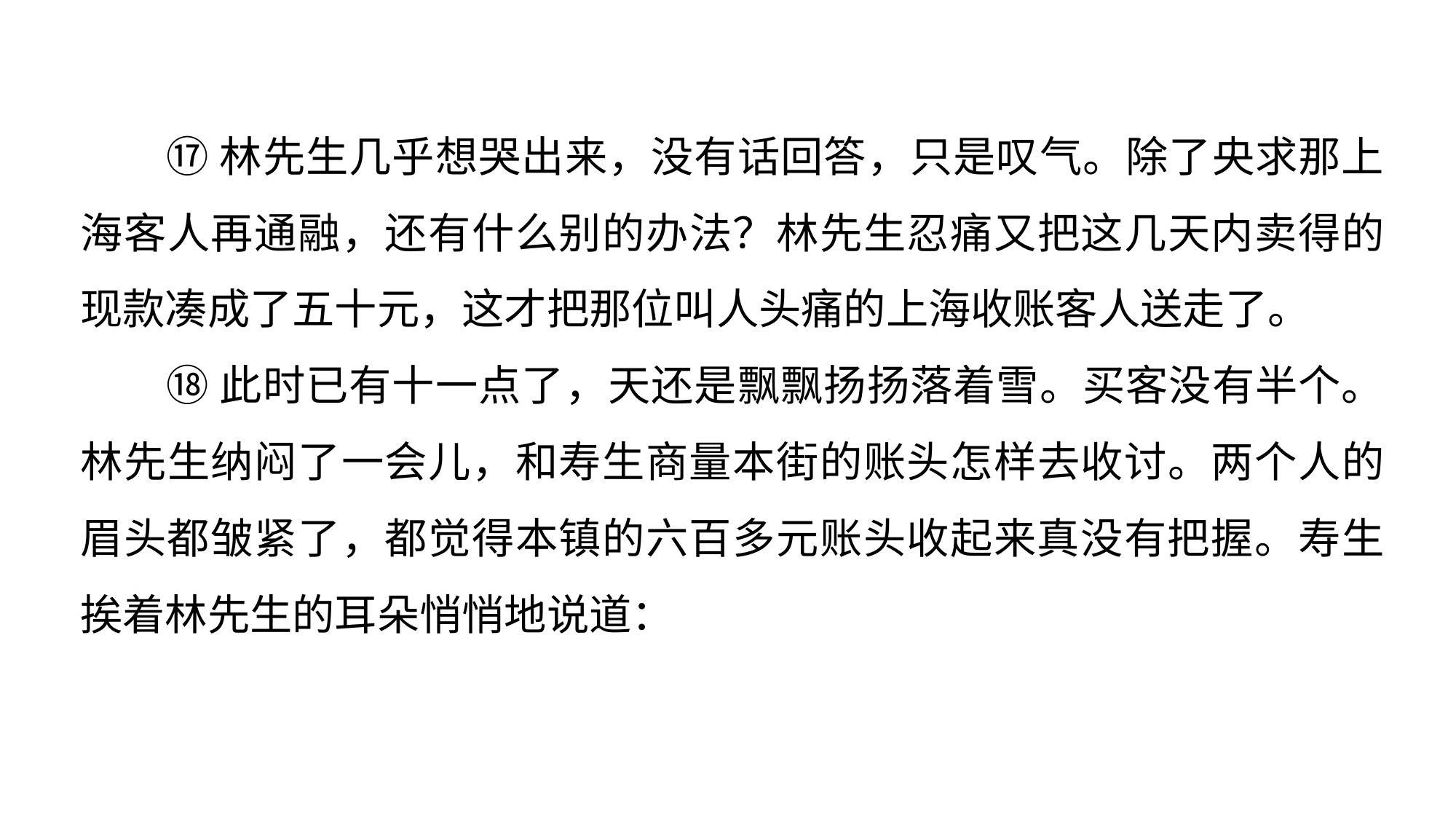

⑰林先生几乎想哭出来，没有话回答，只是叹气。除了央求那上海客人再通融，还有什么别的办法？林先生忍痛又把这几天内卖得的现款凑成了五十元，这才把那位叫人头痛的上海收账客人送走了。
⑱此时已有十一点了，天还是飘飘扬扬落着雪。买客没有半个。林先生纳闷了一会儿，和寿生商量本街的账头怎样去收讨。两个人的眉头都皱紧了，都觉得本镇的六百多元账头收起来真没有把握。寿生挨着林先生的耳朵悄悄地说道：